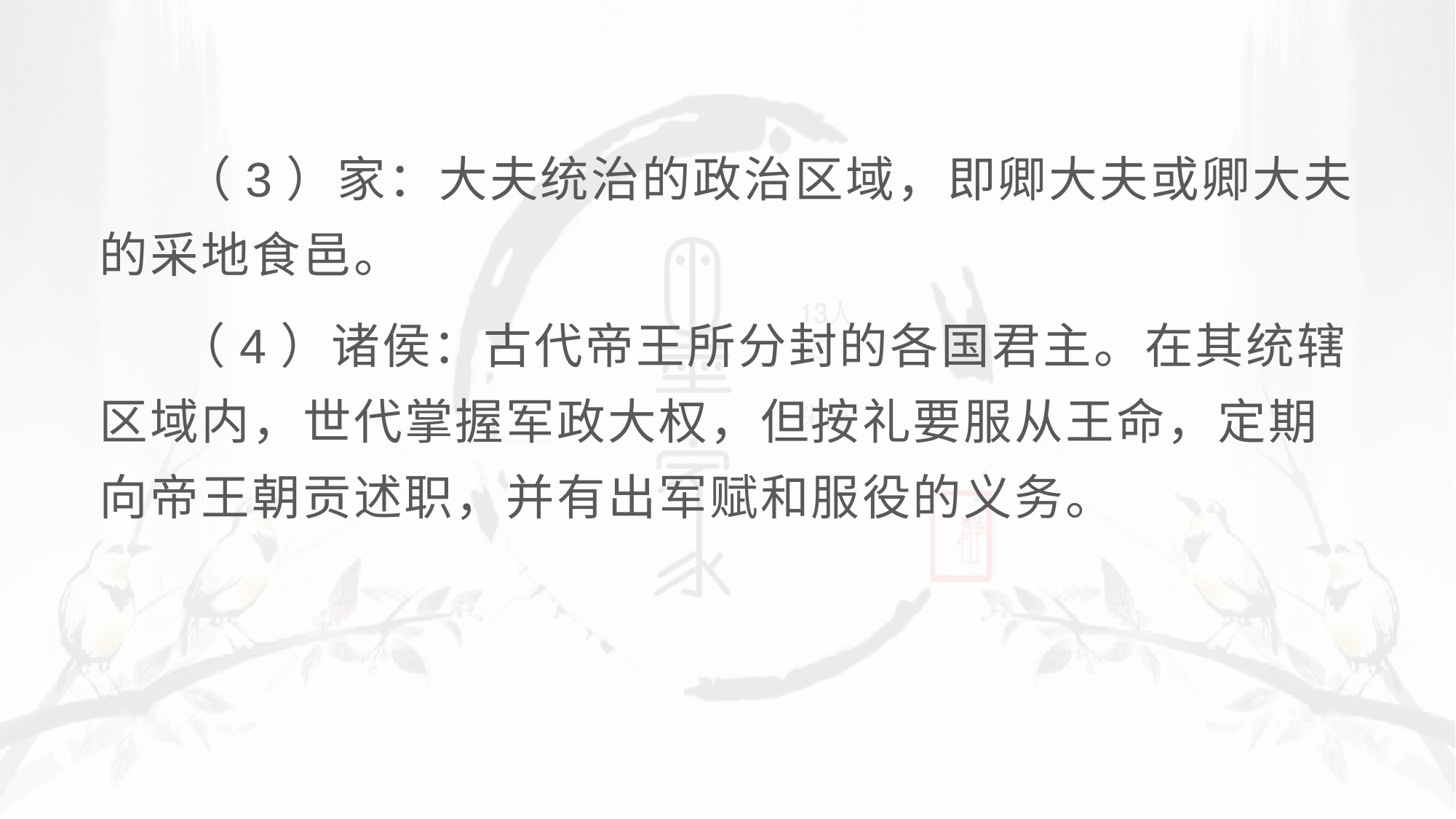

（3）家：大夫统治的政治区域，即卿大夫或卿大夫的采地食邑。
     （4）诸侯：古代帝王所分封的各国君主。在其统辖区域内，世代掌握军政大权，但按礼要服从王命，定期向帝王朝贡述职，并有出军赋和服役的义务。